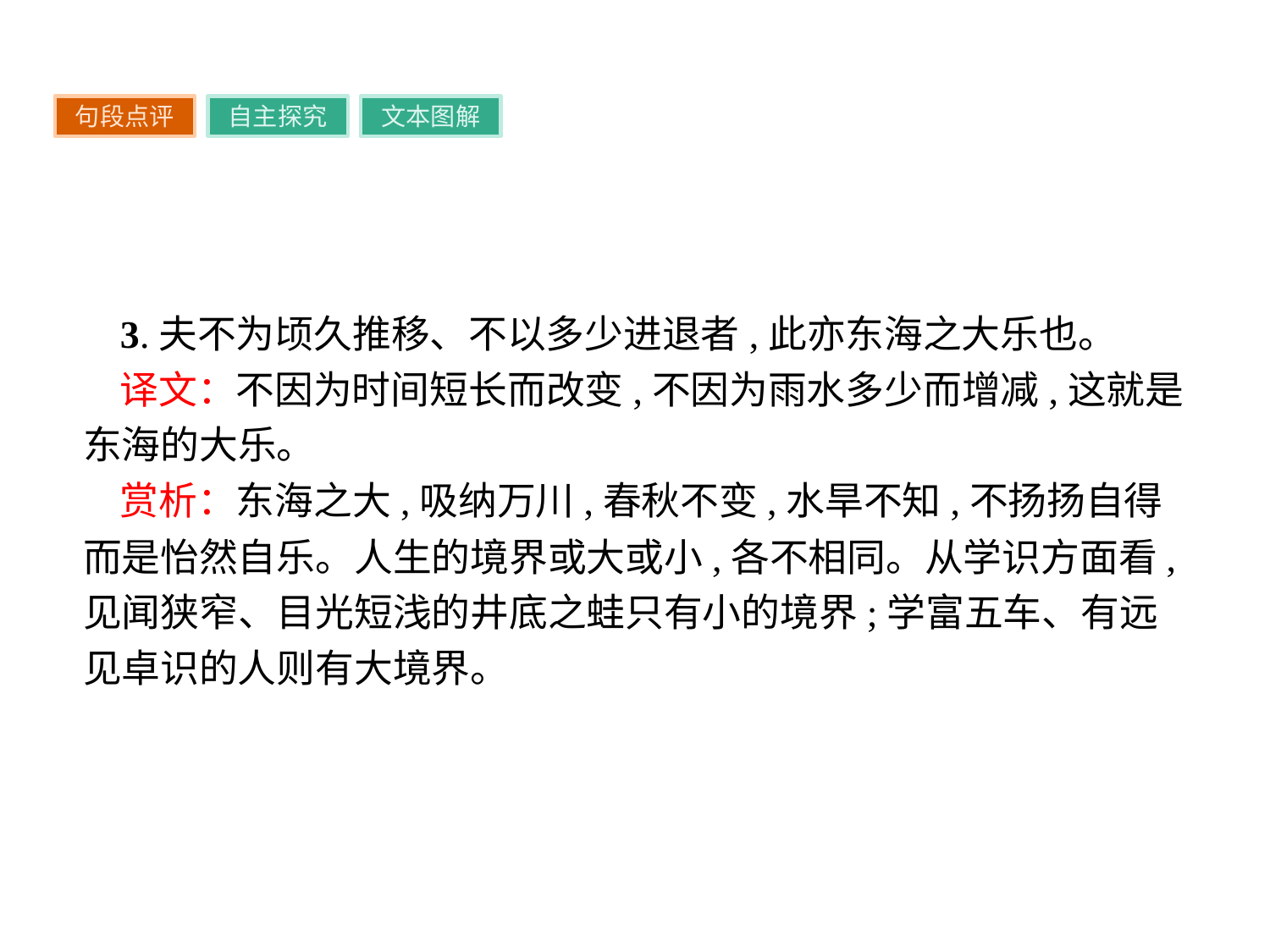

句段点评
自主探究
文本图解
3.夫不为顷久推移、不以多少进退者,此亦东海之大乐也。
译文：不因为时间短长而改变,不因为雨水多少而增减,这就是东海的大乐。
赏析：东海之大,吸纳万川,春秋不变,水旱不知,不扬扬自得而是怡然自乐。人生的境界或大或小,各不相同。从学识方面看,见闻狭窄、目光短浅的井底之蛙只有小的境界;学富五车、有远见卓识的人则有大境界。